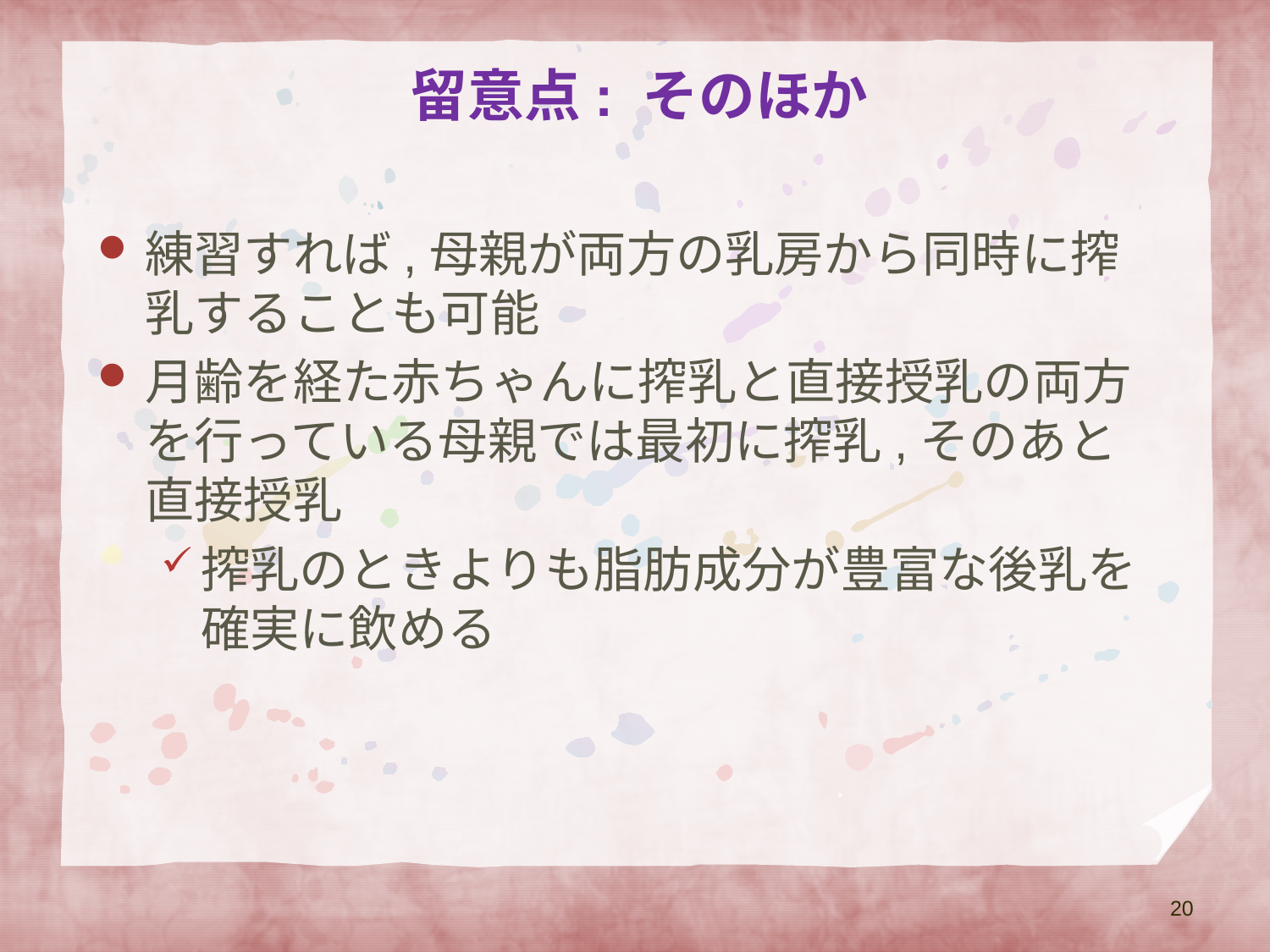

# 留意点: そのほか
練習すれば,母親が両方の乳房から同時に搾乳することも可能
月齢を経た赤ちゃんに搾乳と直接授乳の両方を行っている母親では最初に搾乳,そのあと直接授乳
搾乳のときよりも脂肪成分が豊富な後乳を確実に飲める
20